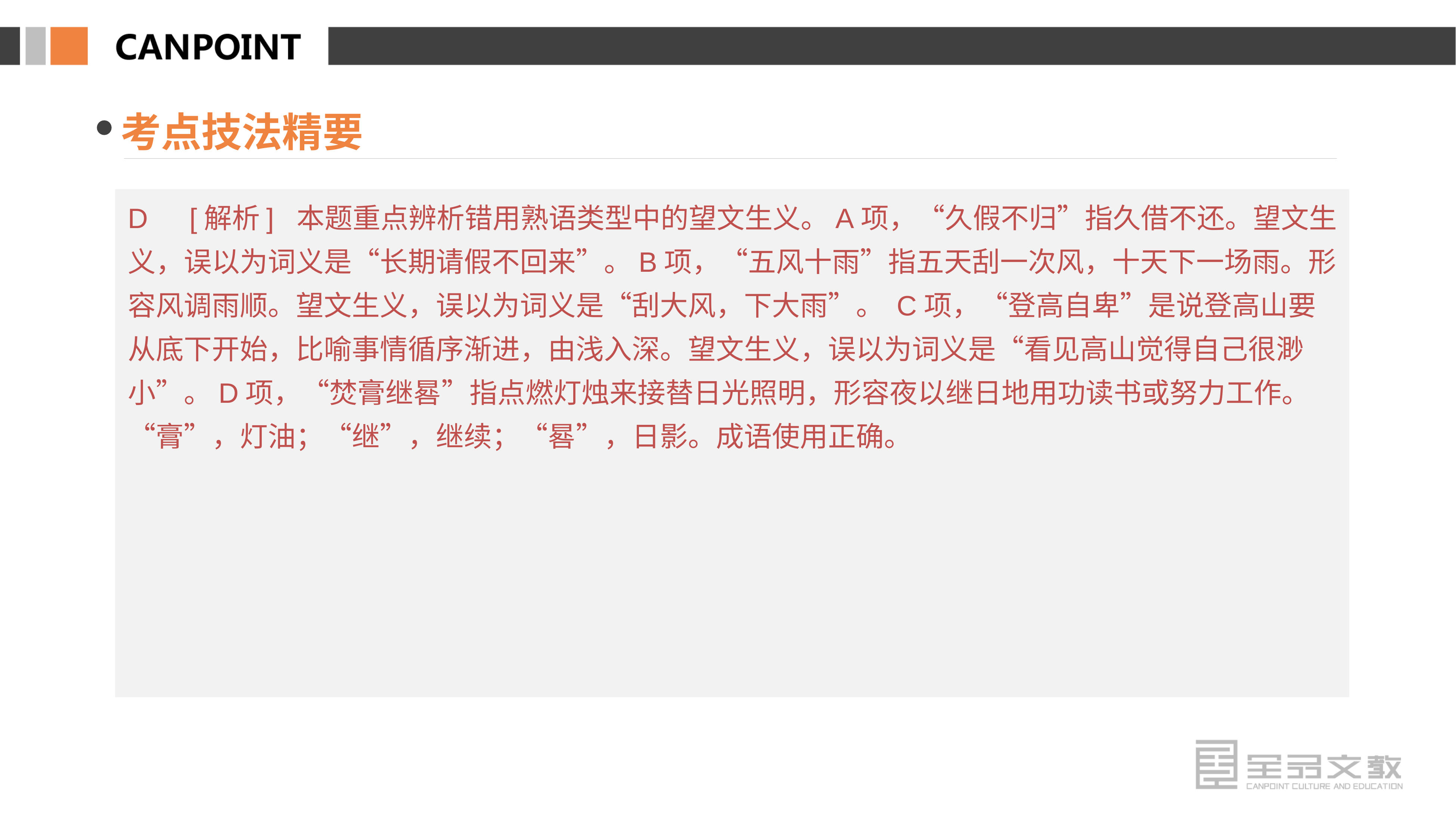

考点技法精要

D　[解析]  本题重点辨析错用熟语类型中的望文生义。A项，“久假不归”指久借不还。望文生义，误以为词义是“长期请假不回来”。B项，“五风十雨”指五天刮一次风，十天下一场雨。形容风调雨顺。望文生义，误以为词义是“刮大风，下大雨”。 C项，“登高自卑”是说登高山要从底下开始，比喻事情循序渐进，由浅入深。望文生义，误以为词义是“看见高山觉得自己很渺小”。D项，“焚膏继晷”指点燃灯烛来接替日光照明，形容夜以继日地用功读书或努力工作。“膏”，灯油；“继”，继续；“晷”，日影。成语使用正确。